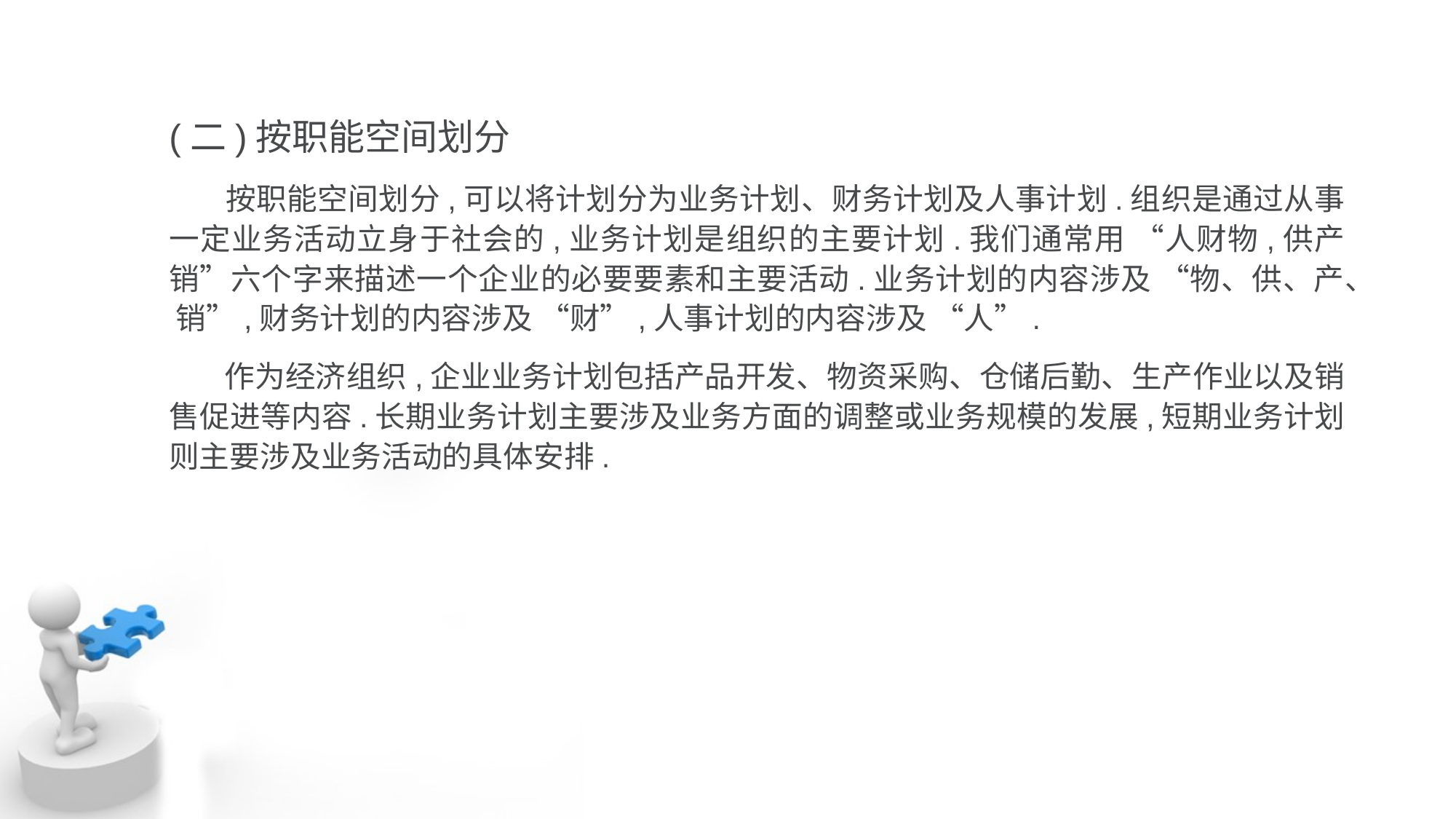

(二)按职能空间划分
       按职能空间划分,可以将计划分为业务计划、财务计划及人事计划.组织是通过从事 一定业务活动立身于社会的,业务计划是组织的主要计划.我们通常用 “人财物,供产 销”六个字来描述一个企业的必要要素和主要活动.业务计划的内容涉及 “物、供、产、 销”,财务计划的内容涉及 “财”,人事计划的内容涉及 “人”.
       作为经济组织,企业业务计划包括产品开发、物资采购、仓储后勤、生产作业以及销 售促进等内容.长期业务计划主要涉及业务方面的调整或业务规模的发展,短期业务计划 则主要涉及业务活动的具体安排.